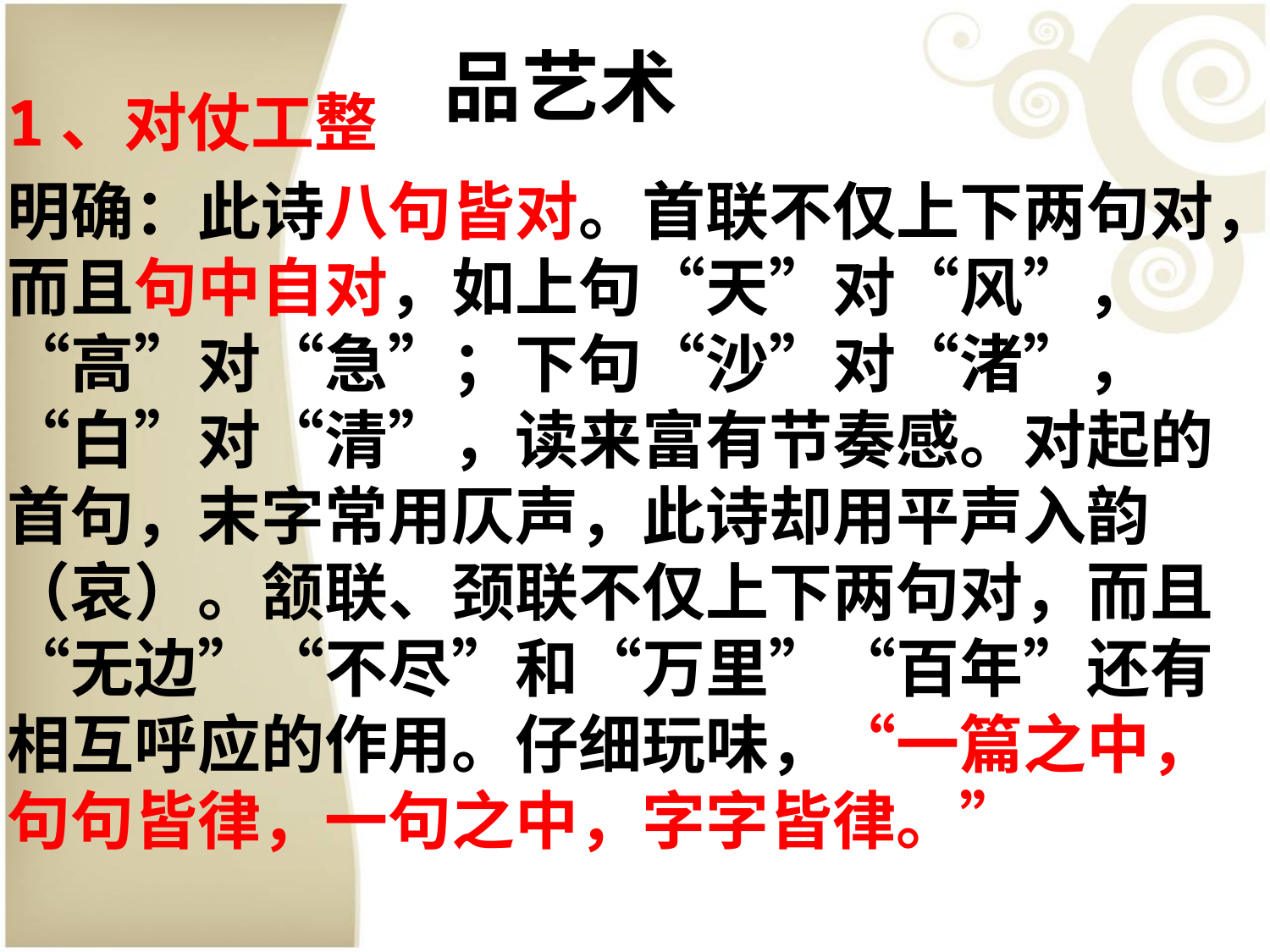

品艺术
1、对仗工整
明确：此诗八句皆对。首联不仅上下两句对，而且句中自对，如上句“天”对“风”，“高”对“急”；下句“沙”对“渚”，“白”对“清”，读来富有节奏感。对起的首句，末字常用仄声，此诗却用平声入韵（哀）。颔联、颈联不仅上下两句对，而且“无边”“不尽”和“万里”“百年”还有相互呼应的作用。仔细玩味，“一篇之中，句句皆律，一句之中，字字皆律。”